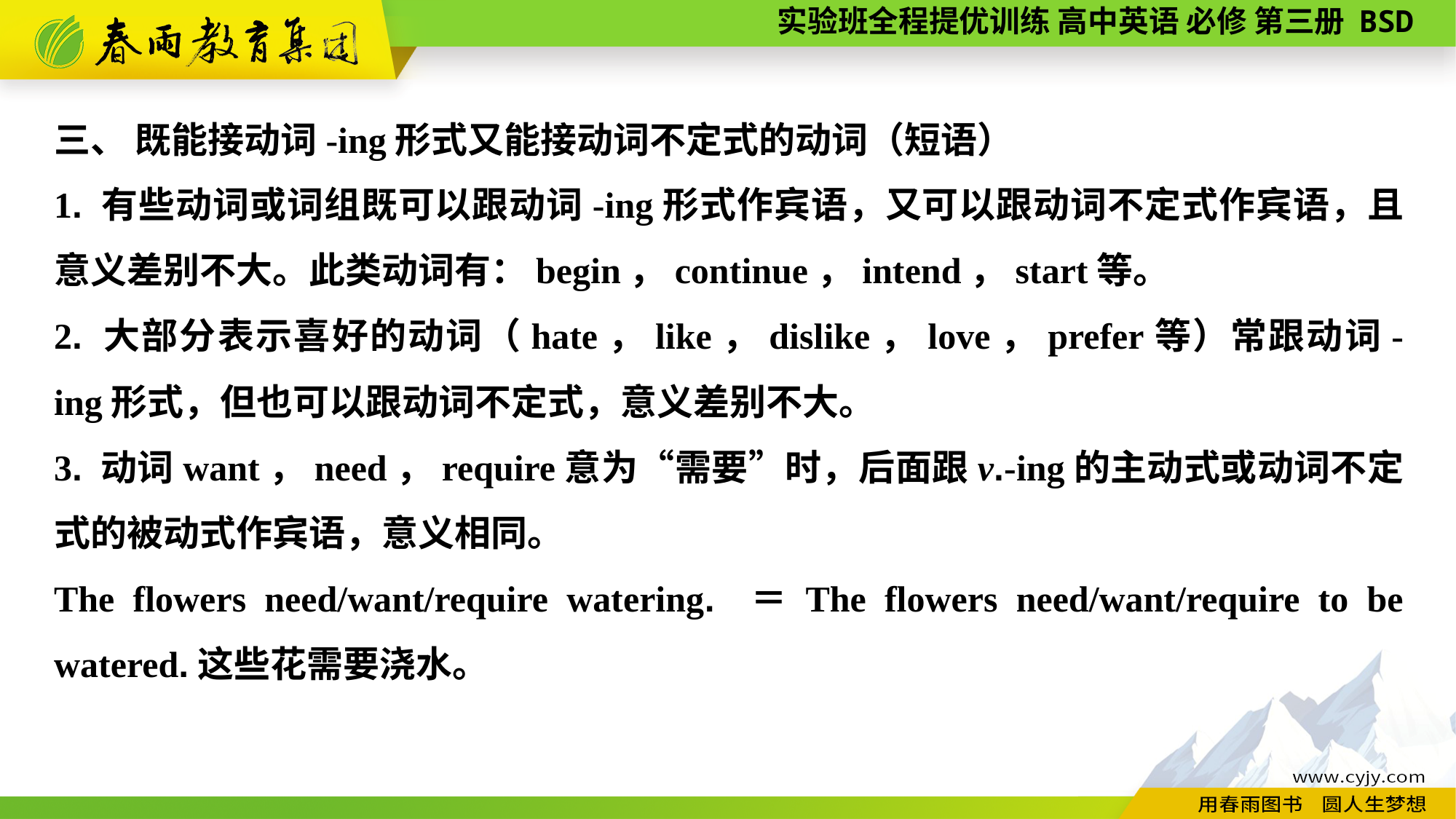

三、 既能接动词-ing形式又能接动词不定式的动词（短语）
1. 有些动词或词组既可以跟动词-ing形式作宾语，又可以跟动词不定式作宾语，且意义差别不大。此类动词有：begin，continue，intend，start等。
2. 大部分表示喜好的动词（hate，like，dislike，love，prefer等）常跟动词-ing形式，但也可以跟动词不定式，意义差别不大。
3. 动词want，need，require意为“需要”时，后面跟v.-ing的主动式或动词不定式的被动式作宾语，意义相同。
The flowers need/want/require watering. ＝The flowers need/want/require to be watered.这些花需要浇水。